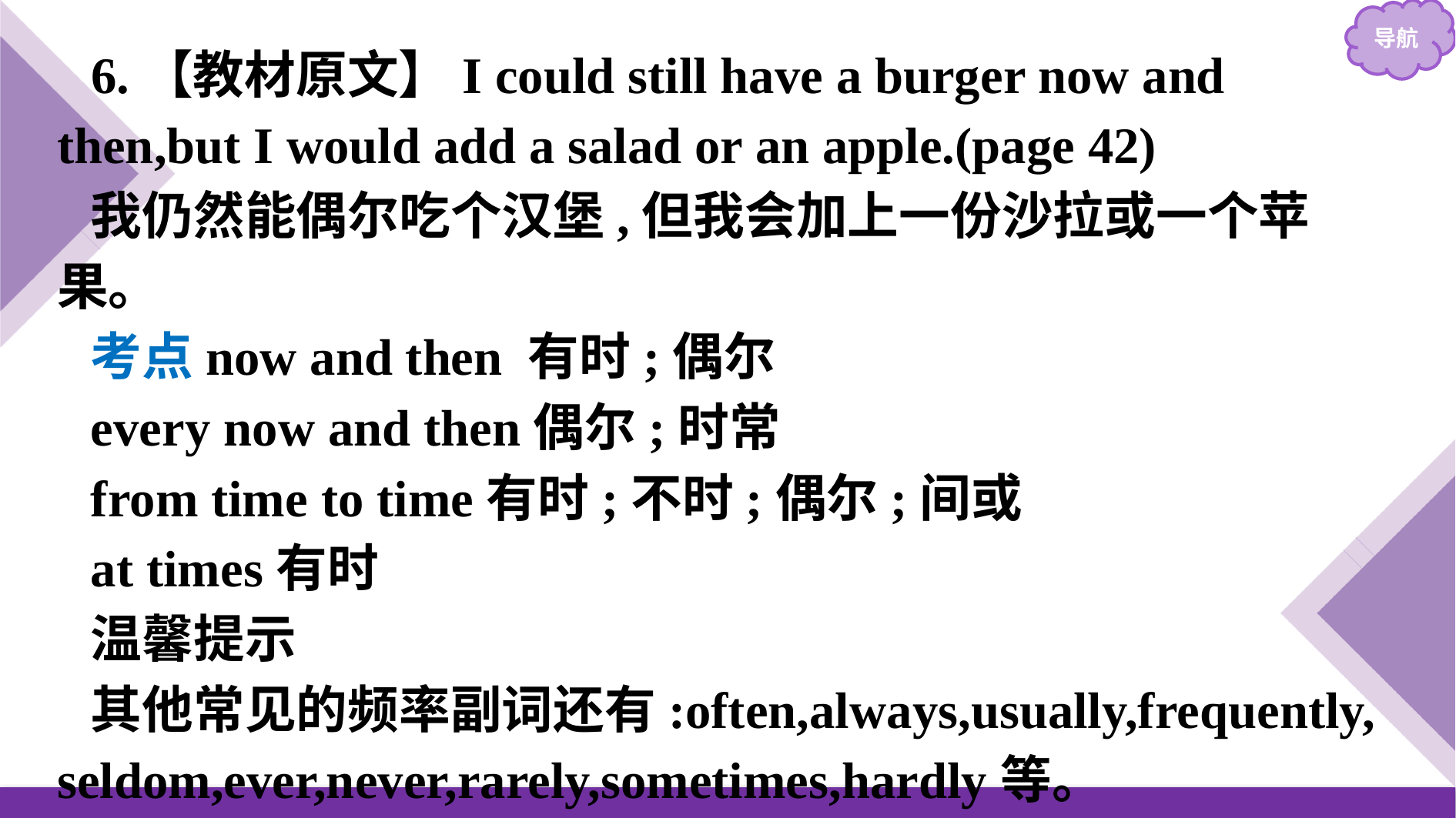

6.【教材原文】I could still have a burger now and then,but I would add a salad or an apple.(page 42)
我仍然能偶尔吃个汉堡,但我会加上一份沙拉或一个苹果。
考点now and then 有时;偶尔
every now and then偶尔;时常
from time to time有时;不时;偶尔;间或
at times有时
温馨提示
其他常见的频率副词还有:often,always,usually,frequently, seldom,ever,never,rarely,sometimes,hardly等。